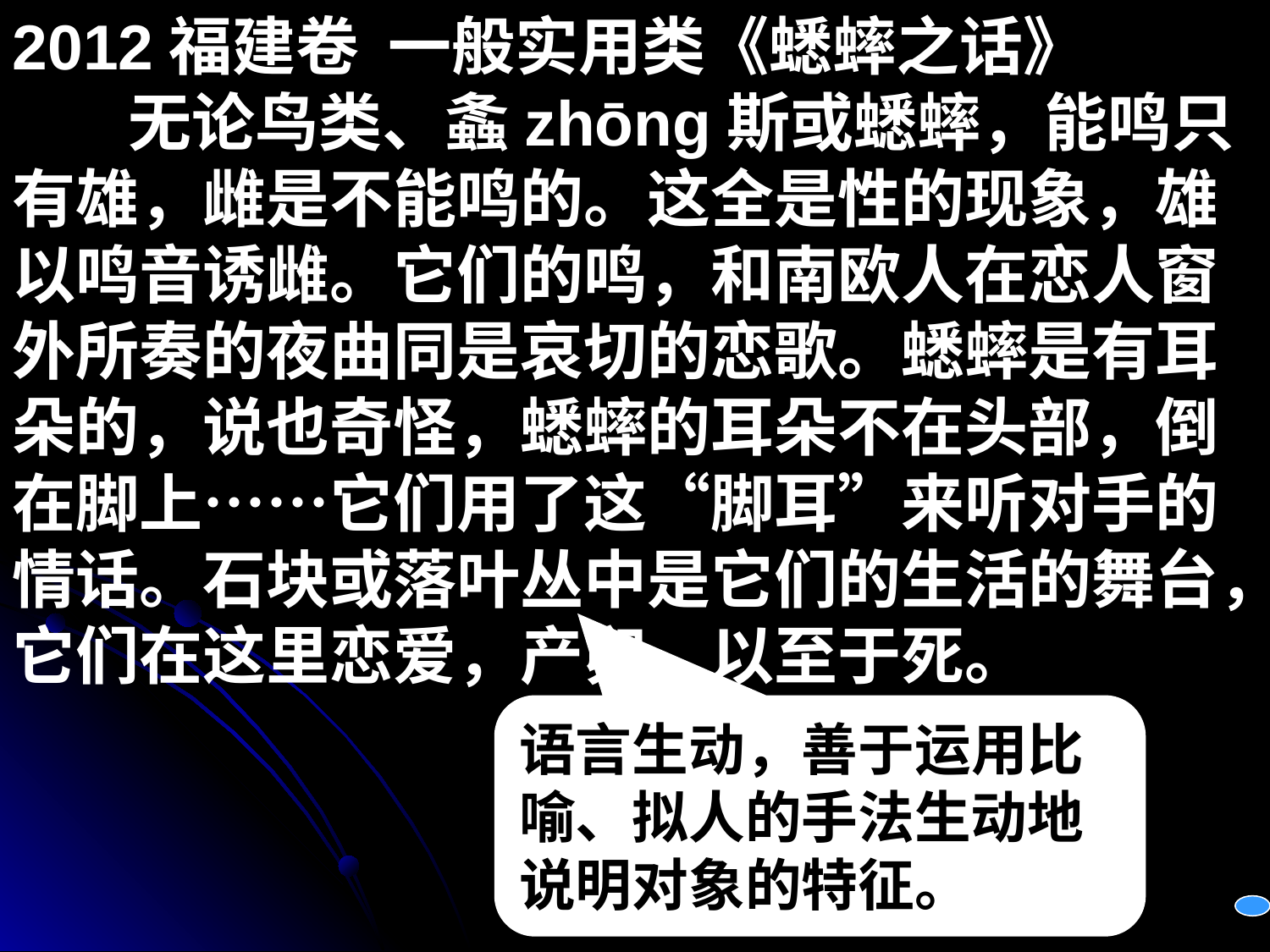

2012福建卷  一般实用类《蟋蟀之话》
       无论鸟类、螽zhōng斯或蟋蟀，能鸣只有雄，雌是不能鸣的。这全是性的现象，雄以鸣音诱雌。它们的鸣，和南欧人在恋人窗外所奏的夜曲同是哀切的恋歌。蟋蟀是有耳朵的，说也奇怪，蟋蟀的耳朵不在头部，倒在脚上……它们用了这“脚耳”来听对手的情话。石块或落叶丛中是它们的生活的舞台，它们在这里恋爱，产卵，以至于死。
语言生动，善于运用比喻、拟人的手法生动地说明对象的特征。